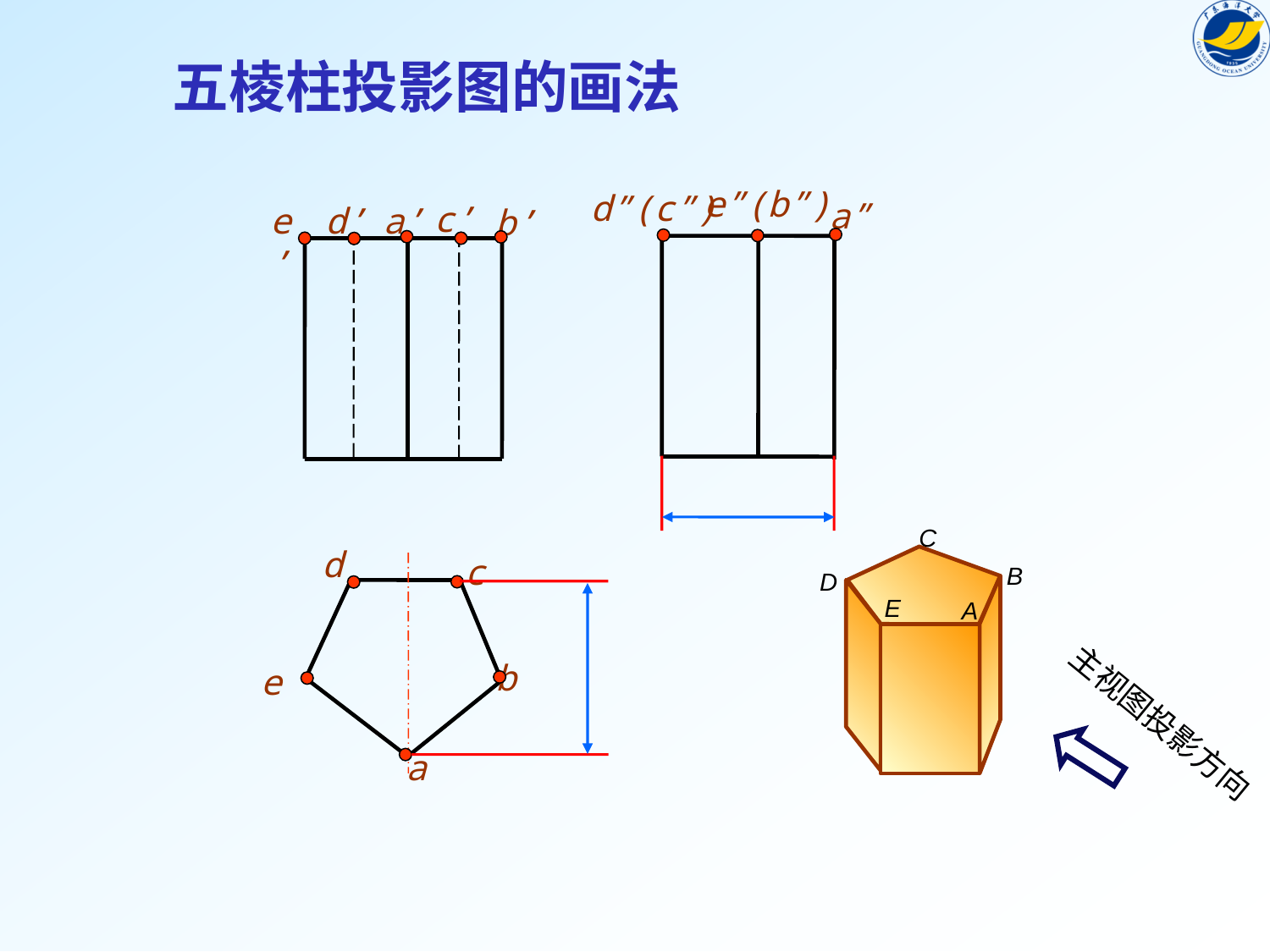

# 五棱柱投影图的画法
e”(b”)
d”(c”)
a”
c’
d’
a’
e’
b’

C
d
c
b
e
a

B
D

E
A

主视图投影方向